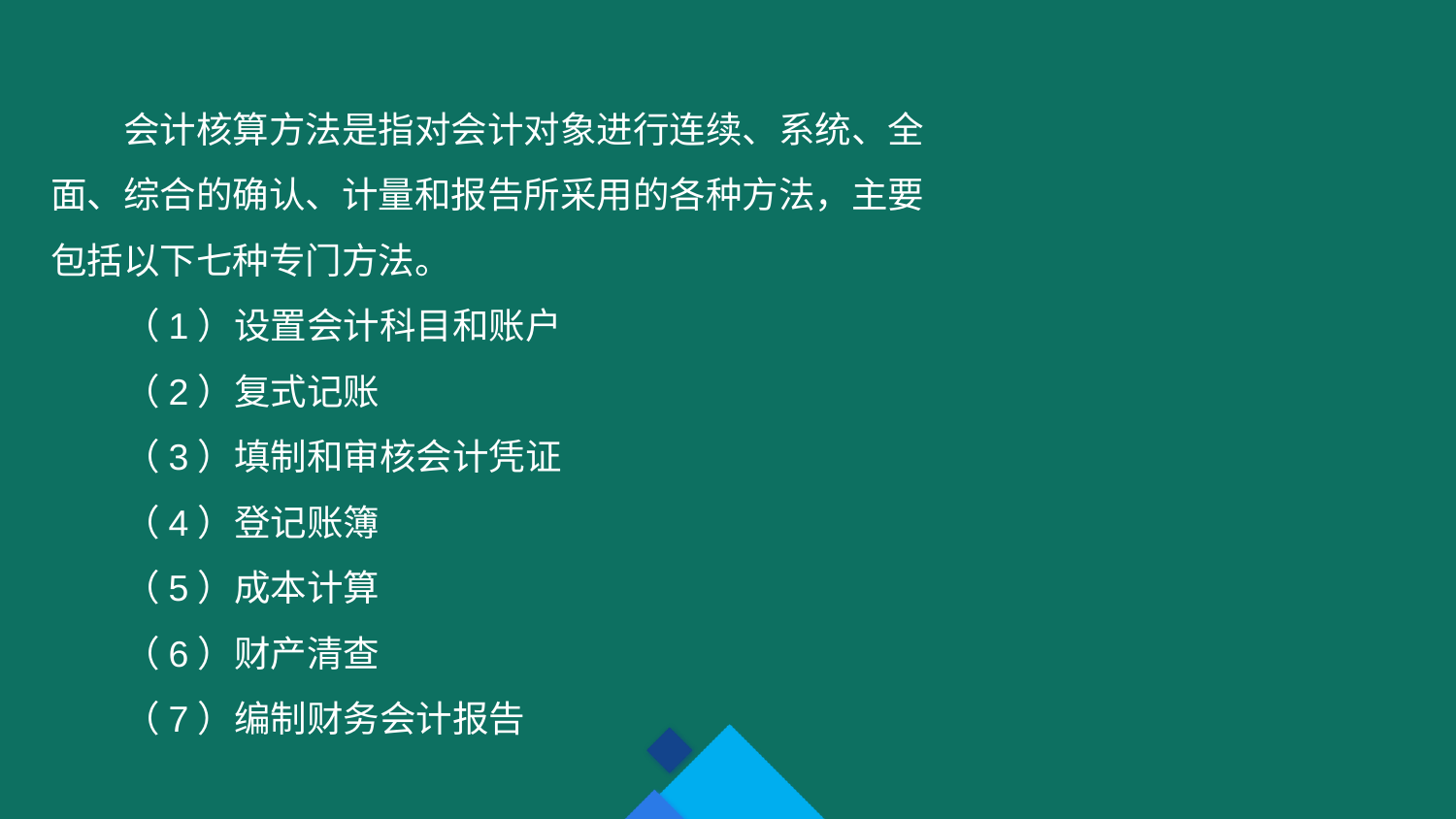

会计核算方法是指对会计对象进行连续、系统、全面、综合的确认、计量和报告所采用的各种方法，主要包括以下七种专门方法。
（1）设置会计科目和账户
（2）复式记账
（3）填制和审核会计凭证
（4）登记账簿
（5）成本计算
（6）财产清查
（7）编制财务会计报告